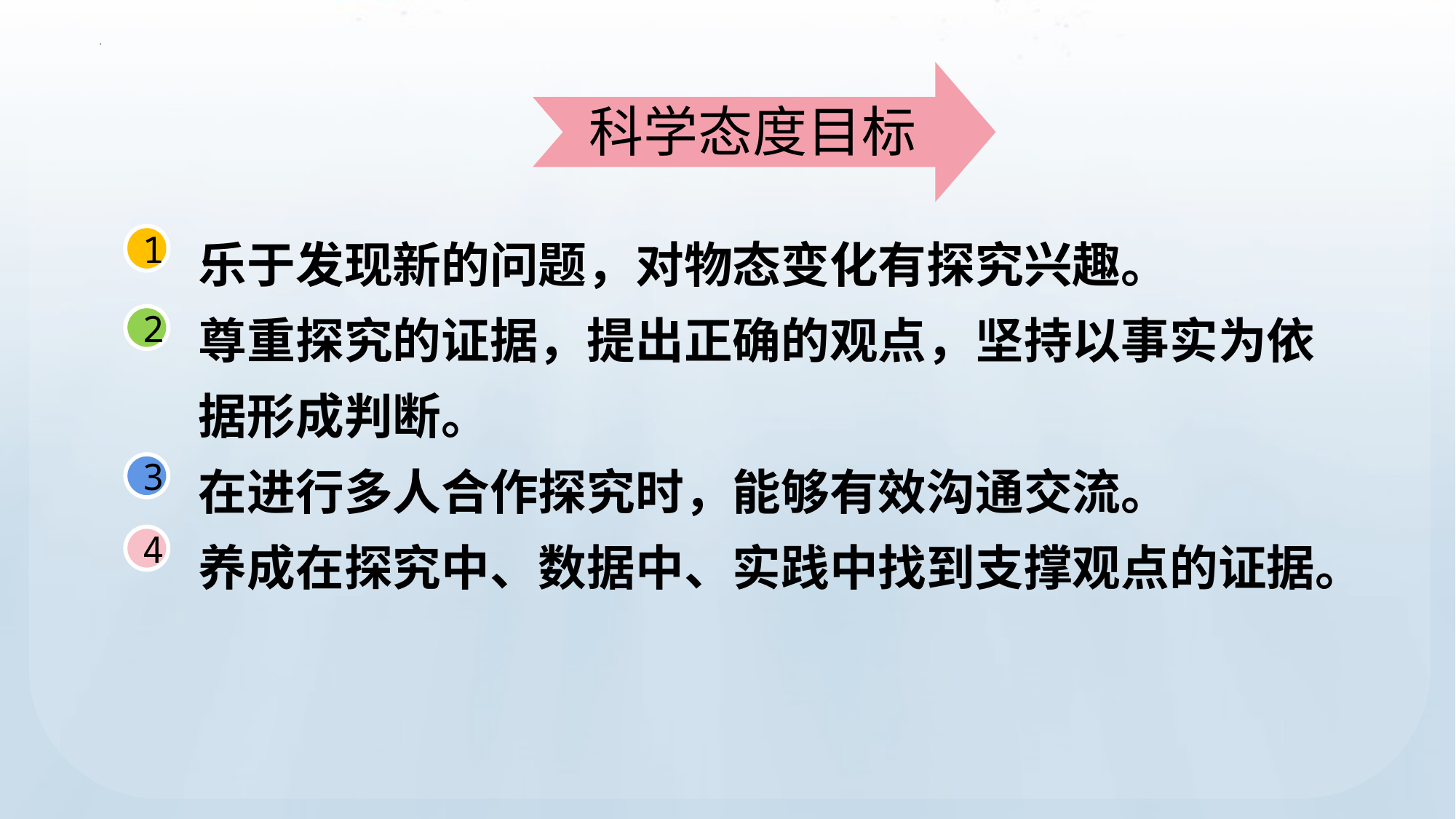

科学态度目标
乐于发现新的问题，对物态变化有探究兴趣。
尊重探究的证据，提出正确的观点，坚持以事实为依据形成判断。
在进行多人合作探究时，能够有效沟通交流。
养成在探究中、数据中、实践中找到支撑观点的证据。
1
2
3
4